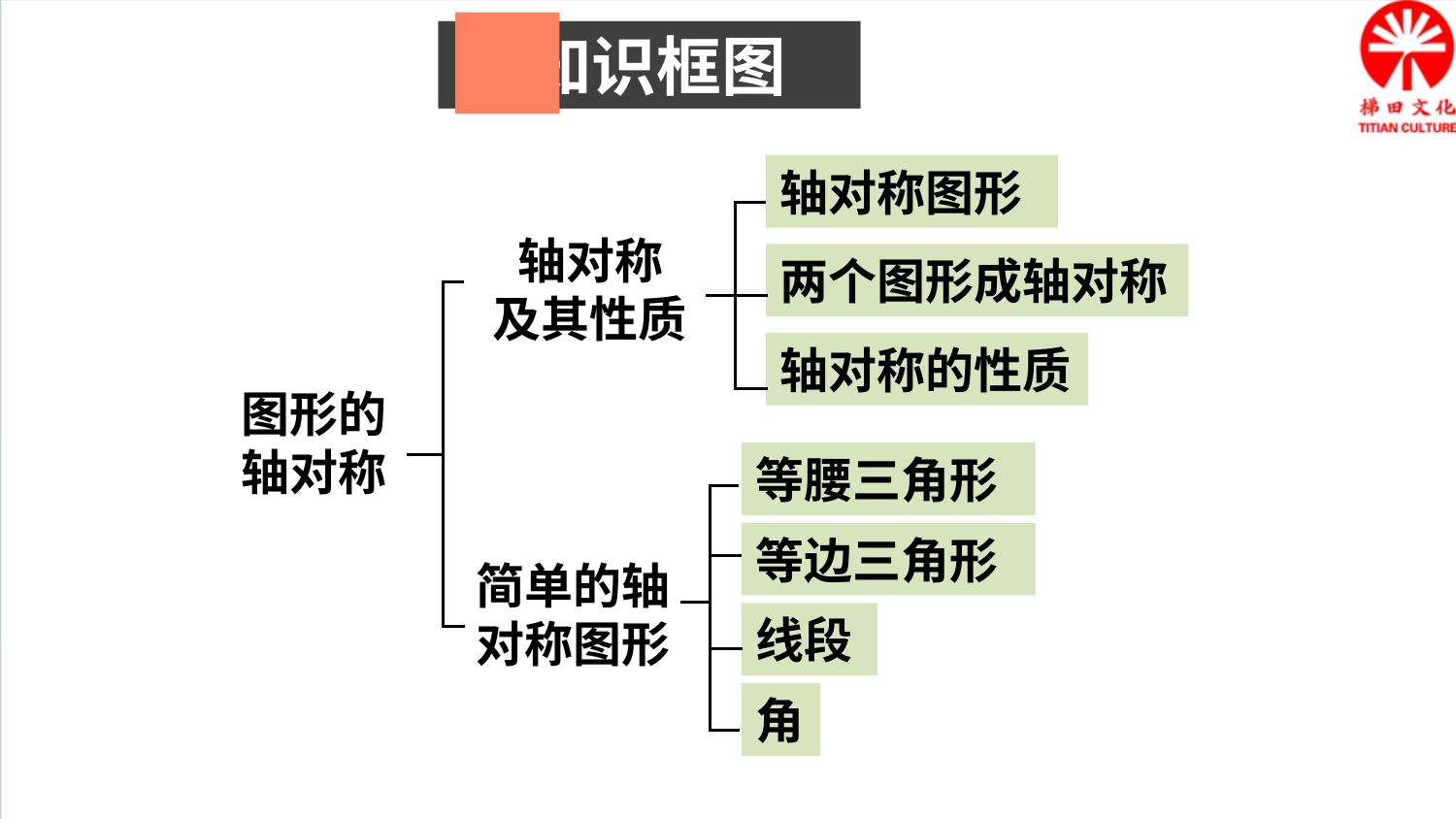

知识框图

    知识框图
轴对称图形

轴对称
及其性质
两个图形成轴对称

轴对称的性质
图形的轴对称
等腰三角形

等边三角形
简单的轴对称图形
线段
角